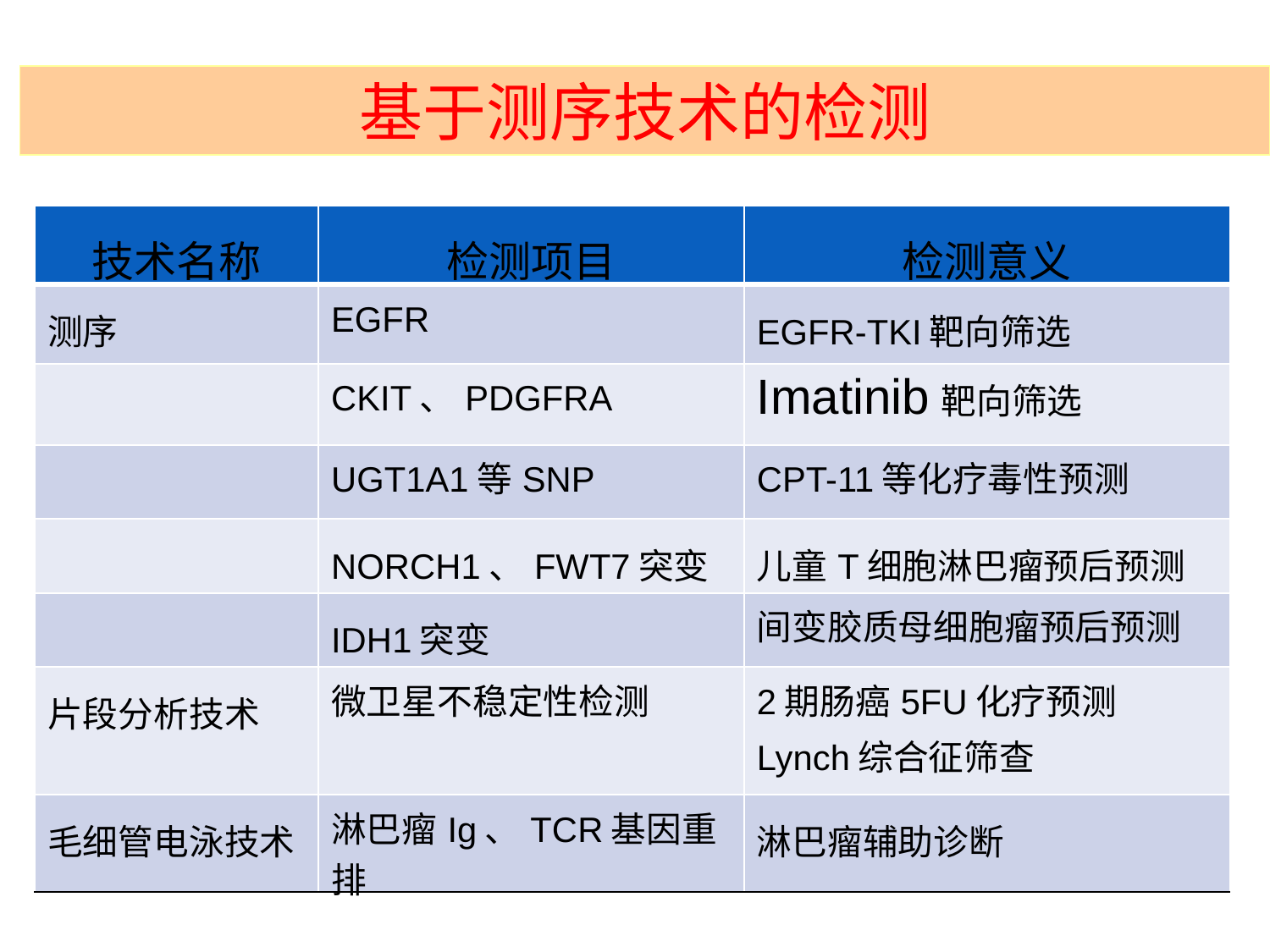

基于测序技术的检测

| 技术名称 | 检测项目 | 检测意义 |
| --- | --- | --- |
| 测序 | EGFR | EGFR-TKI靶向筛选 |
|  | CKIT、PDGFRA | Imatinib靶向筛选 |
|  | UGT1A1等SNP | CPT-11等化疗毒性预测 |
|  | NORCH1、FWT7突变 | 儿童T细胞淋巴瘤预后预测 |
|  | IDH1突变 | 间变胶质母细胞瘤预后预测 |
| 片段分析技术 | 微卫星不稳定性检测 | 2期肠癌5FU化疗预测 Lynch综合征筛查 |
| 毛细管电泳技术 | 淋巴瘤Ig、TCR基因重排 | 淋巴瘤辅助诊断 |